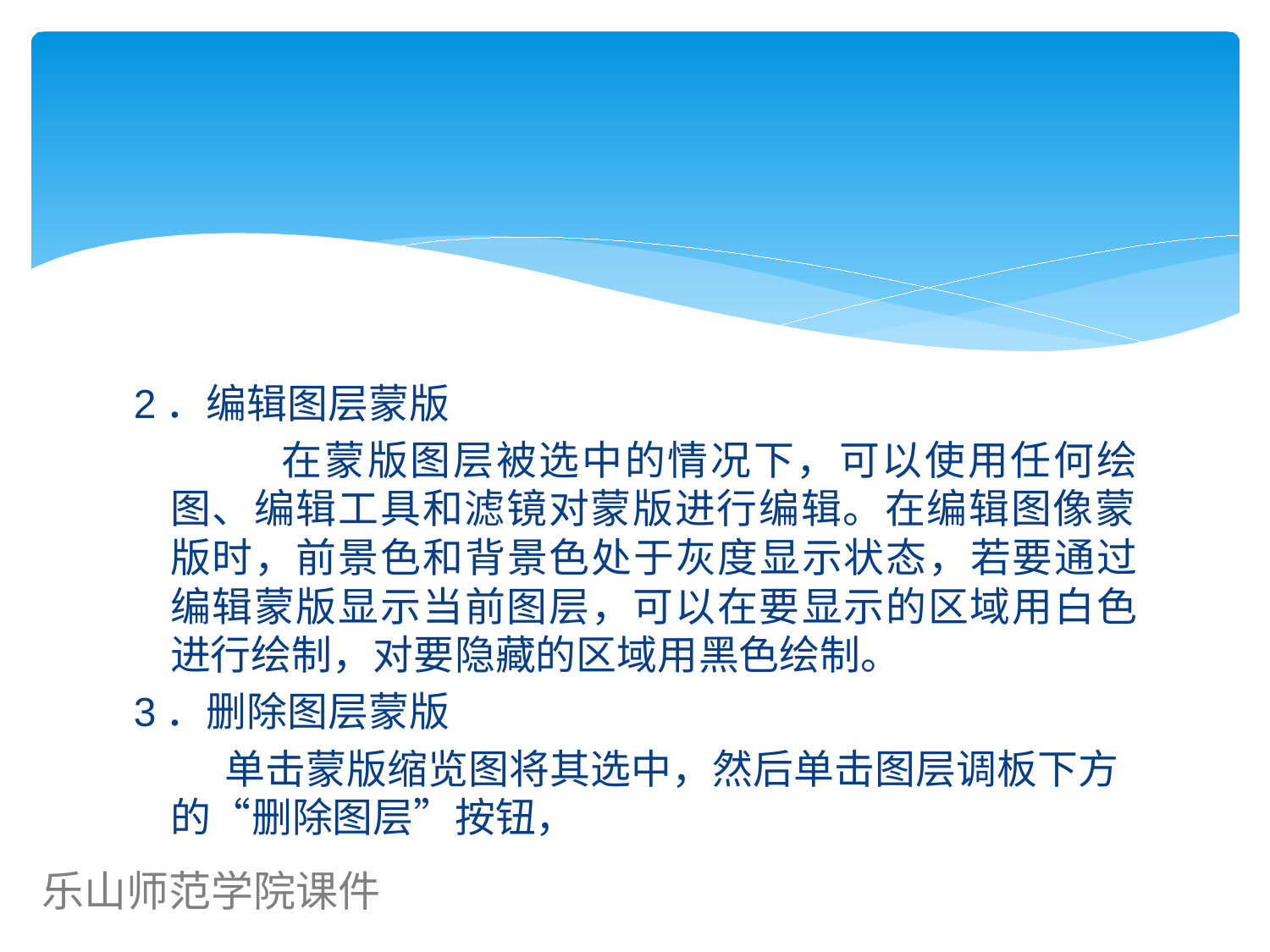

#
2．编辑图层蒙版
            在蒙版图层被选中的情况下，可以使用任何绘图、编辑工具和滤镜对蒙版进行编辑。在编辑图像蒙版时，前景色和背景色处于灰度显示状态，若要通过编辑蒙版显示当前图层，可以在要显示的区域用白色进行绘制，对要隐藏的区域用黑色绘制。
3．删除图层蒙版
         单击蒙版缩览图将其选中，然后单击图层调板下方的“删除图层”按钮，